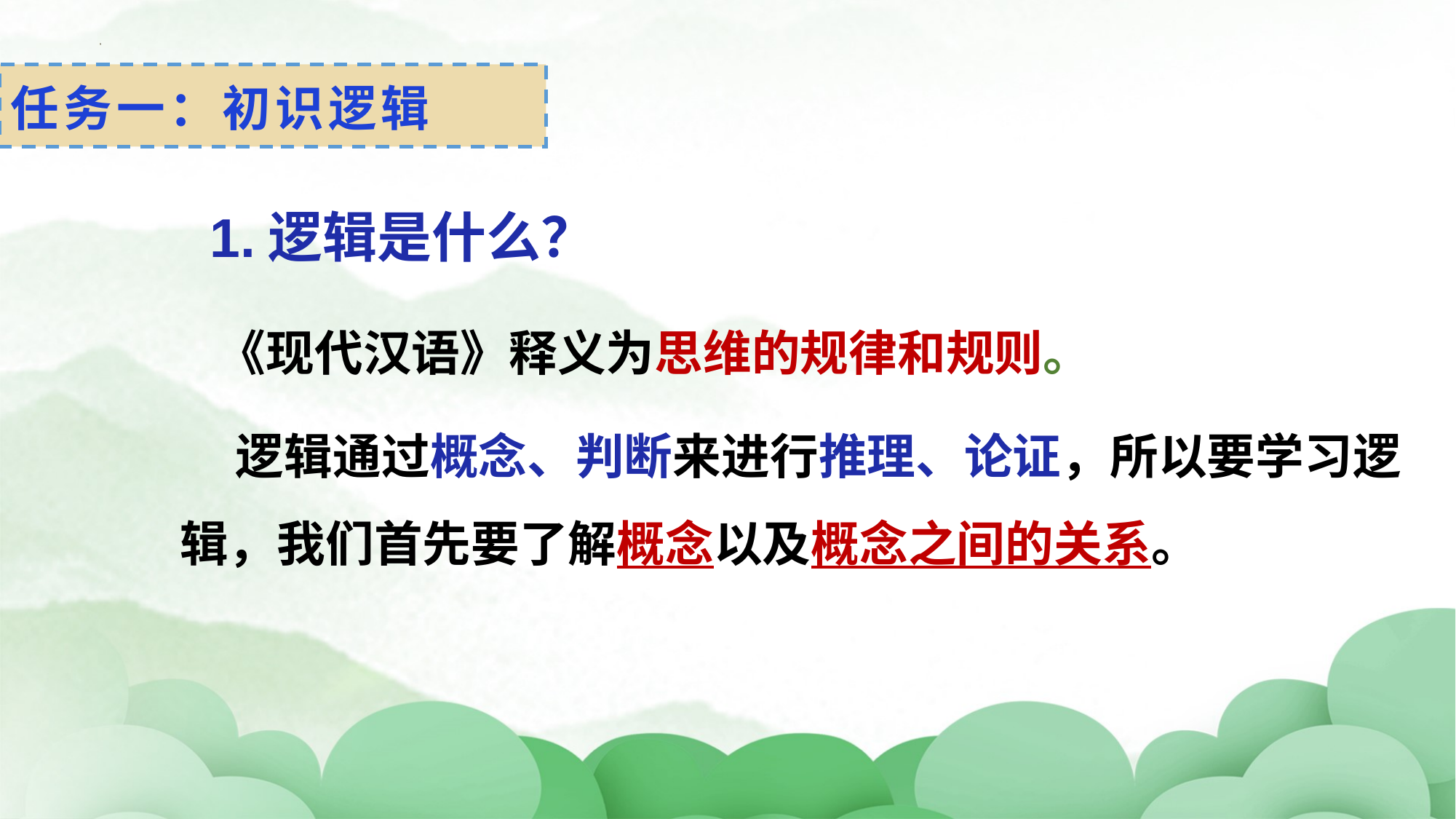

# 任务一：初识逻辑
  1.逻辑是什么？
  《现代汉语》释义为思维的规律和规则。
    逻辑通过概念、判断来进行推理、论证，所以要学习逻辑，我们首先要了解概念以及概念之间的关系。